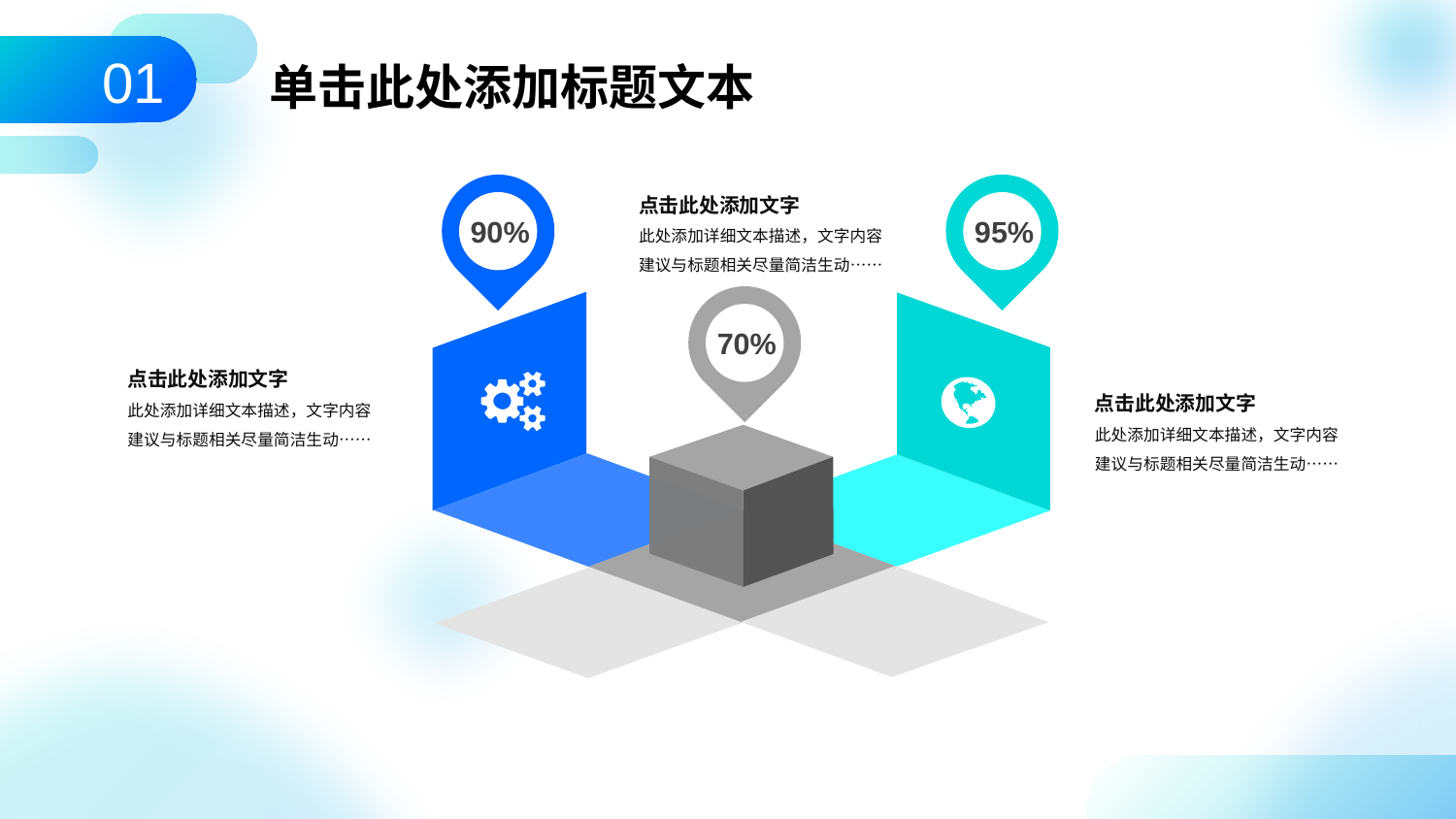

01
单击此处添加标题文本
点击此处添加文字
此处添加详细文本描述，文字内容建议与标题相关尽量简洁生动……

90%

95%

70%

点击此处添加文字
此处添加详细文本描述，文字内容建议与标题相关尽量简洁生动……
点击此处添加文字
此处添加详细文本描述，文字内容建议与标题相关尽量简洁生动……